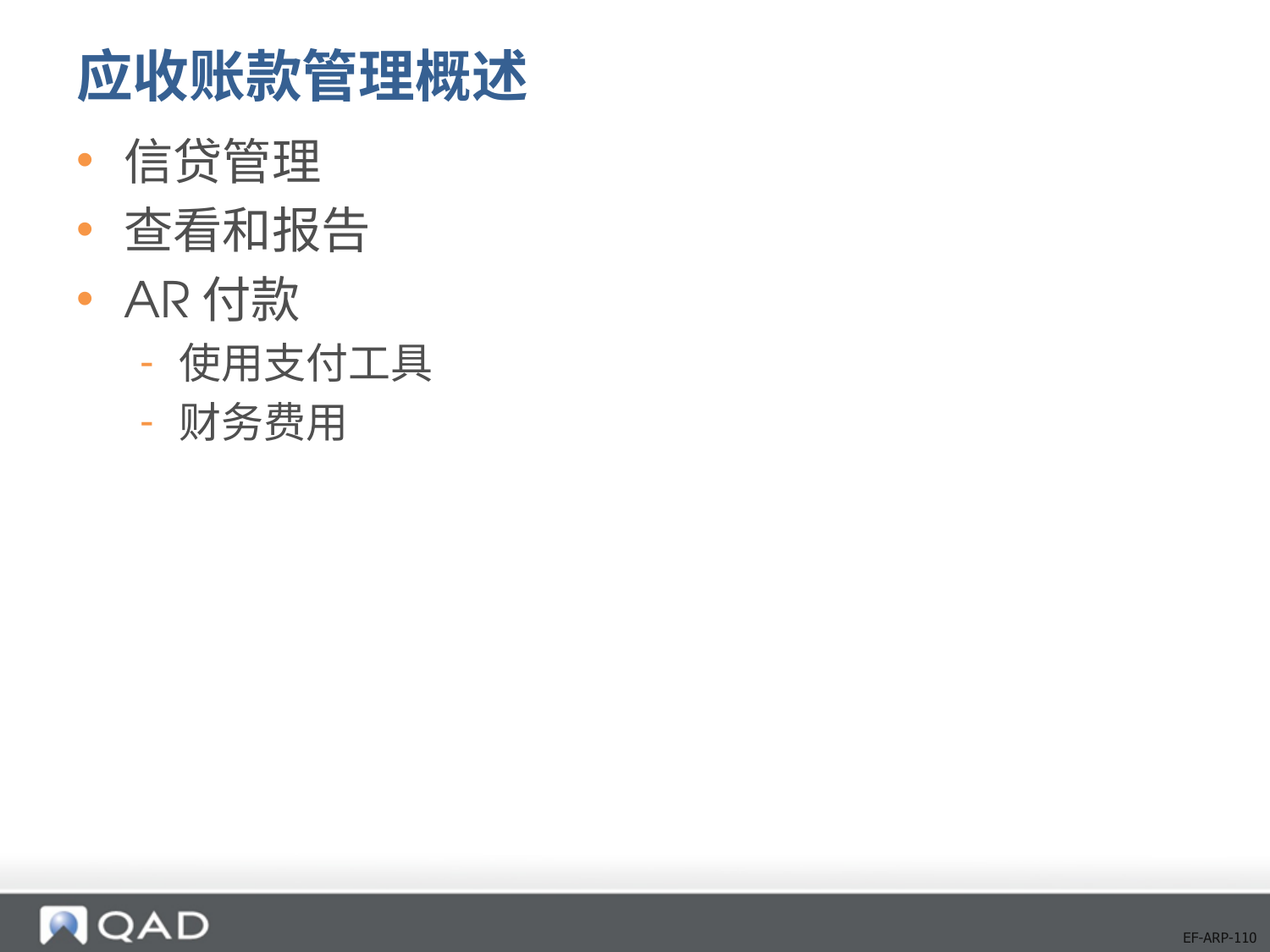

# 应收账款管理概述
信贷管理
查看和报告
AR付款
使用支付工具
财务费用
EF-ARP-110